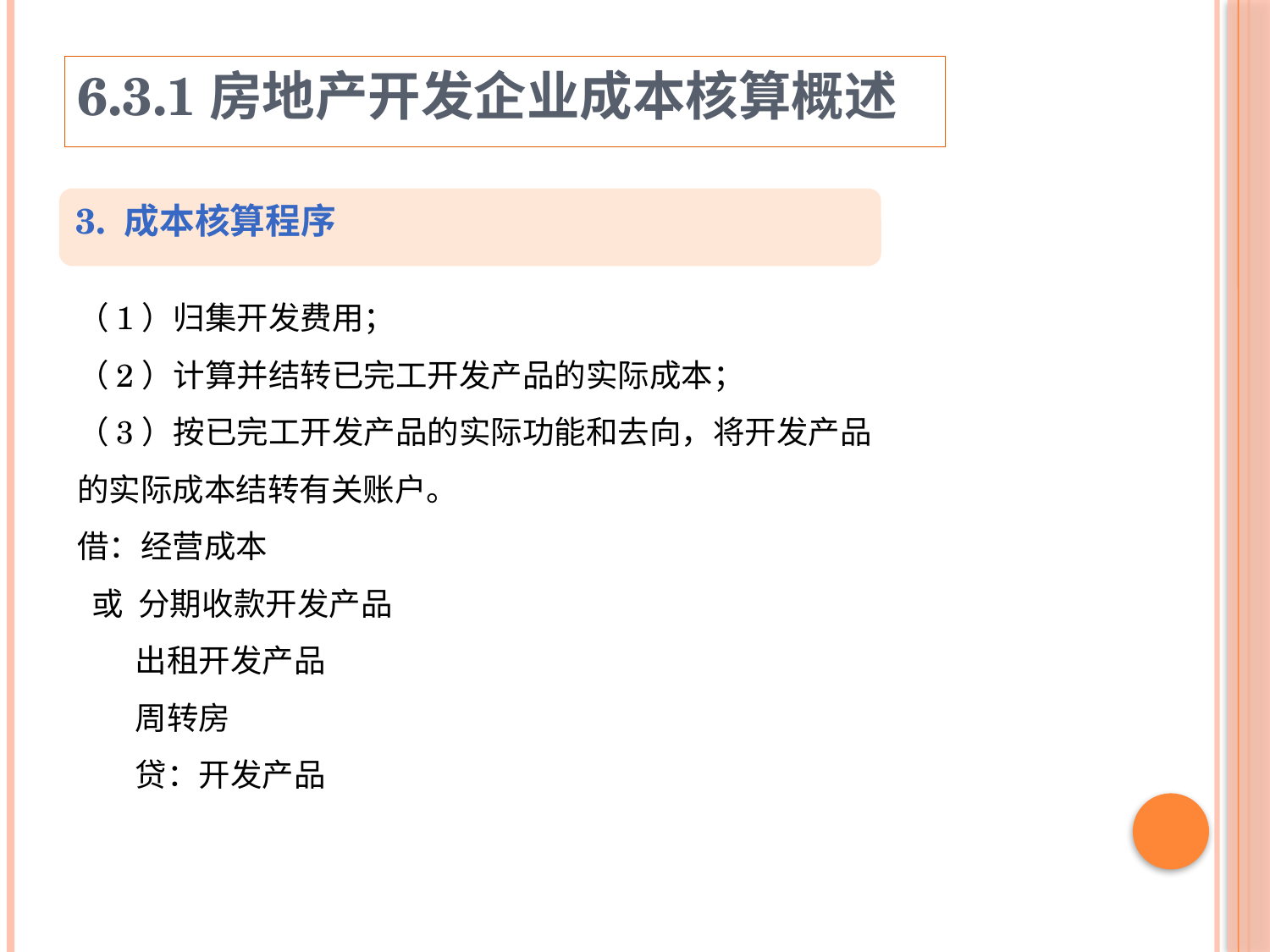

6.3.1房地产开发企业成本核算概述
3. 成本核算程序
（1）归集开发费用；
（2）计算并结转已完工开发产品的实际成本；
（3）按已完工开发产品的实际功能和去向，将开发产品的实际成本结转有关账户。
借：经营成本
 或  分期收款开发产品
       出租开发产品
       周转房
       贷：开发产品